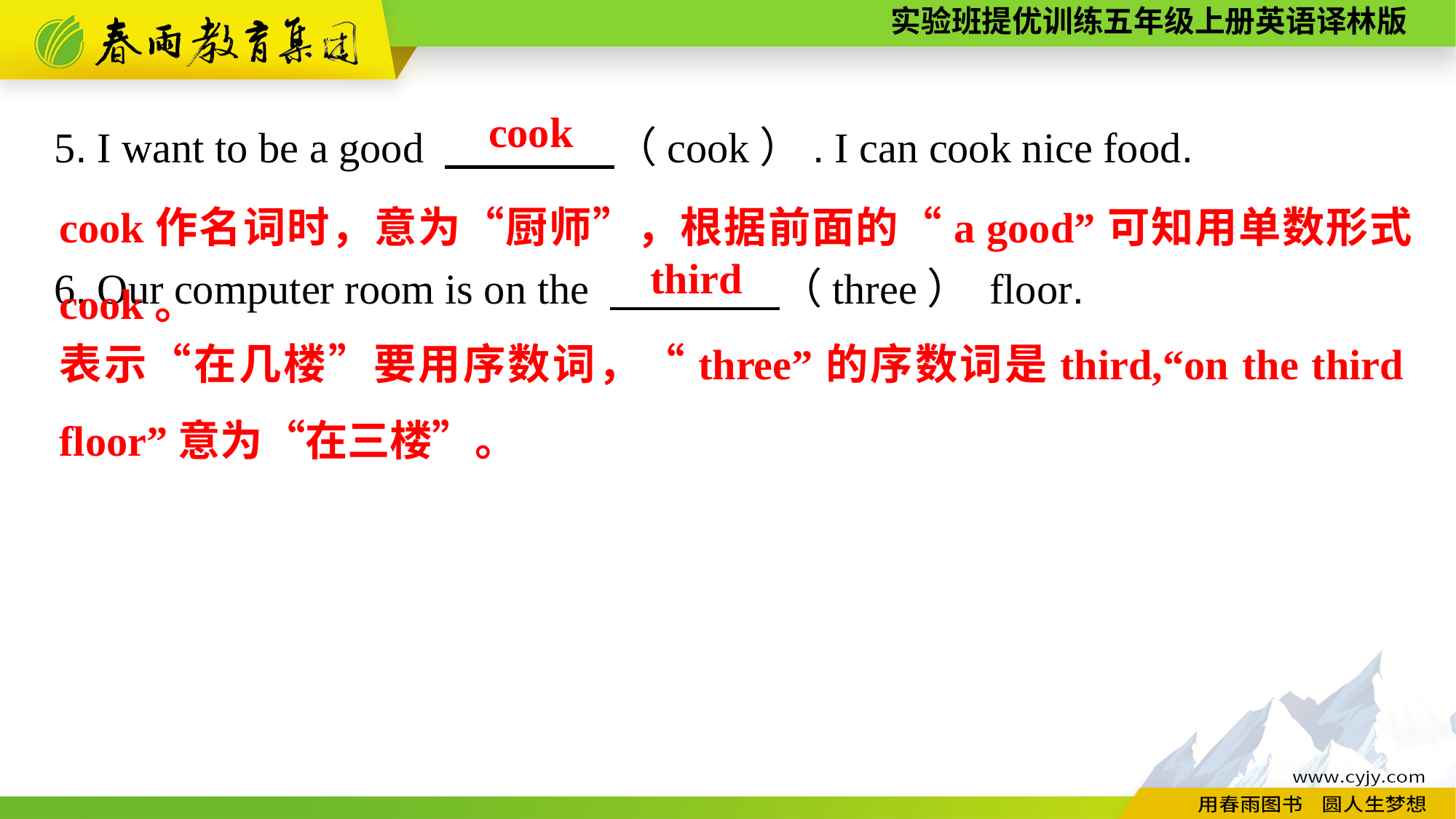

5. I want to be a good 　　　　（cook）. I can cook nice food.

6. Our computer room is on the 　　　　（three） floor.
cook
cook作名词时，意为“厨师”，根据前面的“a good”可知用单数形式cook。
third
表示“在几楼”要用序数词，“three”的序数词是third,“on the third floor”意为“在三楼”。